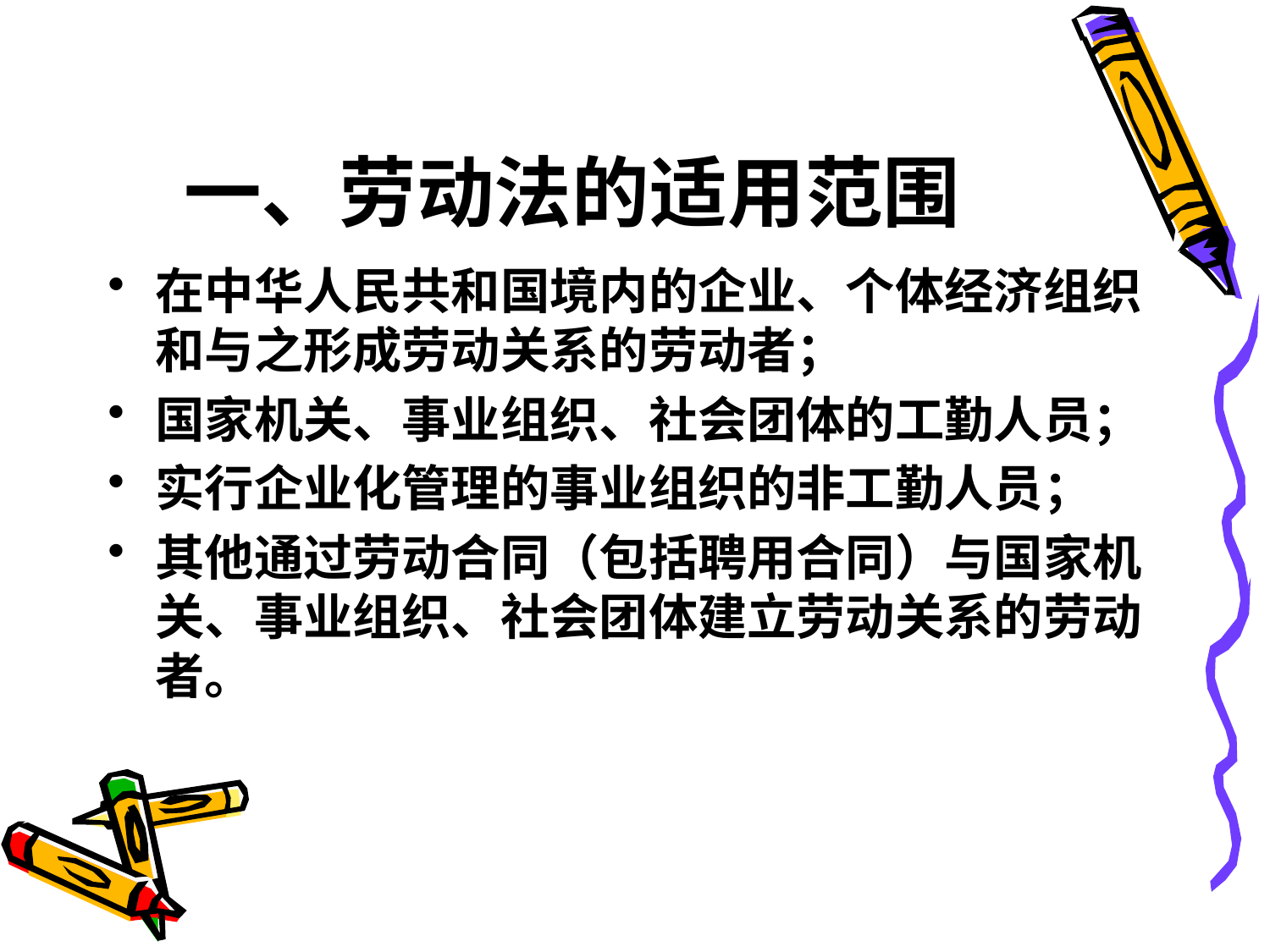

# 一、劳动法的适用范围
在中华人民共和国境内的企业、个体经济组织和与之形成劳动关系的劳动者；
国家机关、事业组织、社会团体的工勤人员；
实行企业化管理的事业组织的非工勤人员；
其他通过劳动合同（包括聘用合同）与国家机关、事业组织、社会团体建立劳动关系的劳动者。